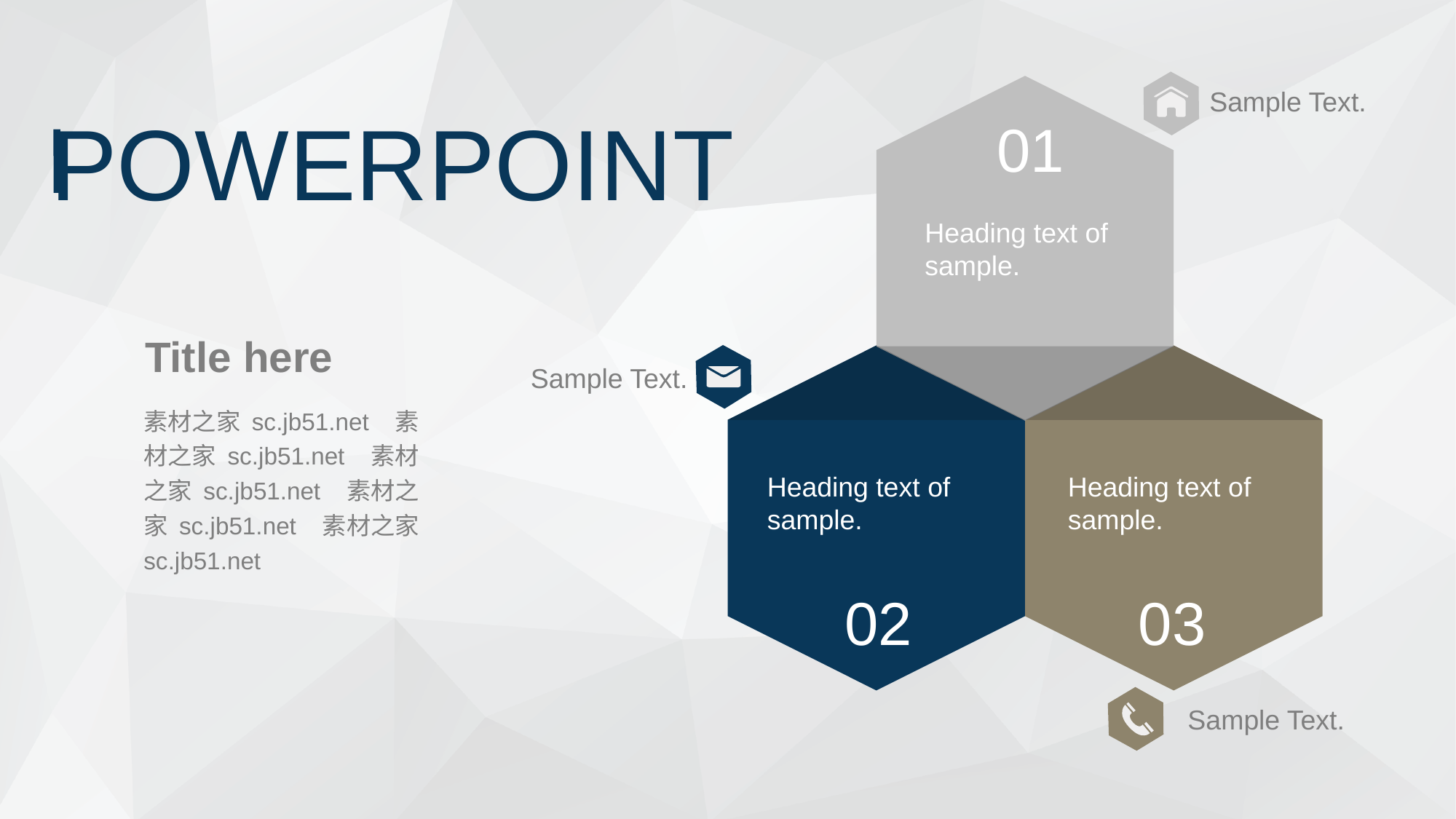

Sample Text.

POWERPOINT

01

Heading text of sample.

Title here

Sample Text.

素材之家 sc.jb51.net   素材之家 sc.jb51.net   素材之家 sc.jb51.net   素材之家 sc.jb51.net   素材之家 sc.jb51.net
Heading text of sample.
Heading text of sample.
02
03

Sample Text.